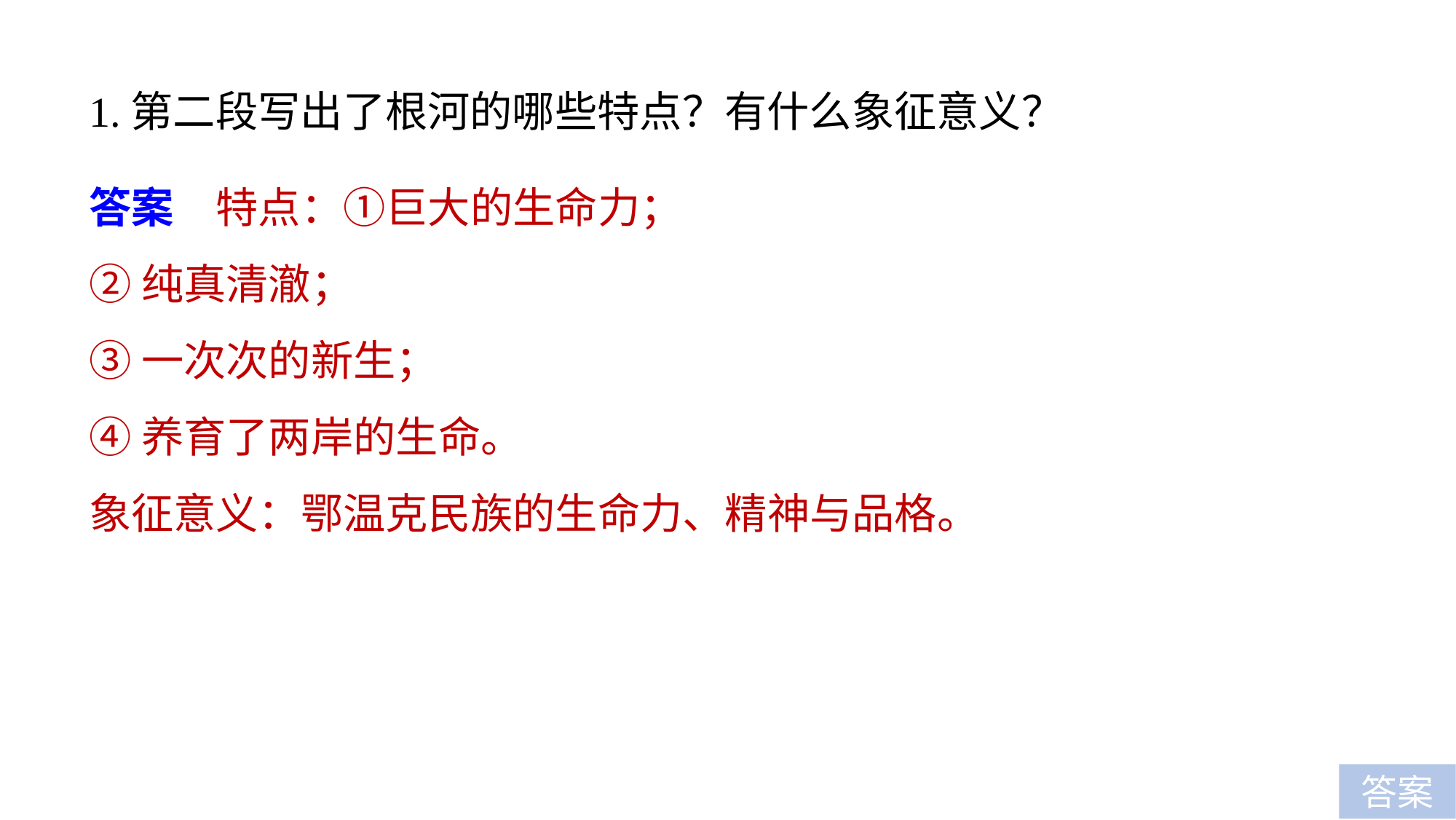

1.第二段写出了根河的哪些特点？有什么象征意义？
答案　特点：①巨大的生命力；
②纯真清澈；
③一次次的新生；
④养育了两岸的生命。
象征意义：鄂温克民族的生命力、精神与品格。
答案